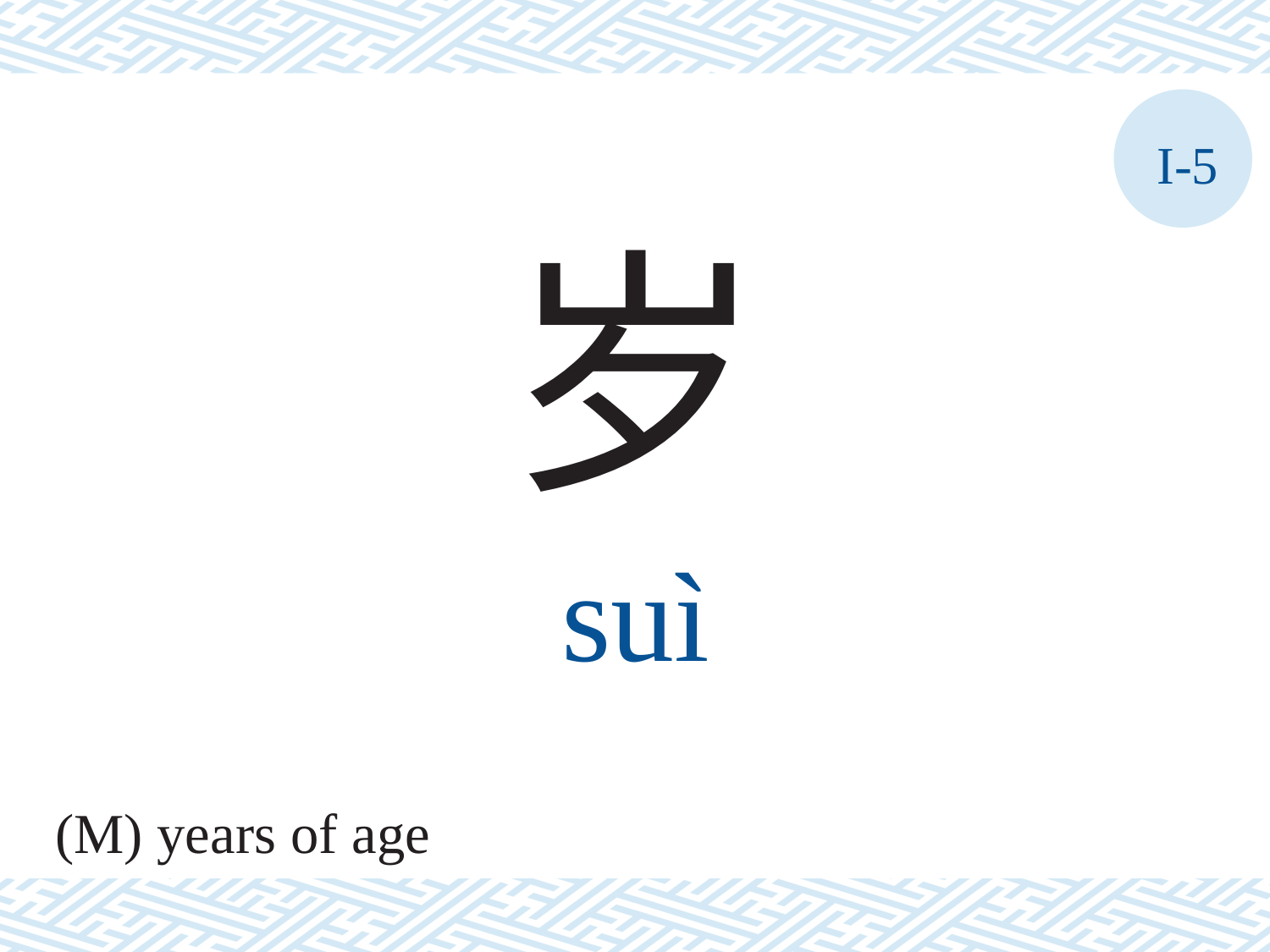

I-5
岁
suì
(M) years of age